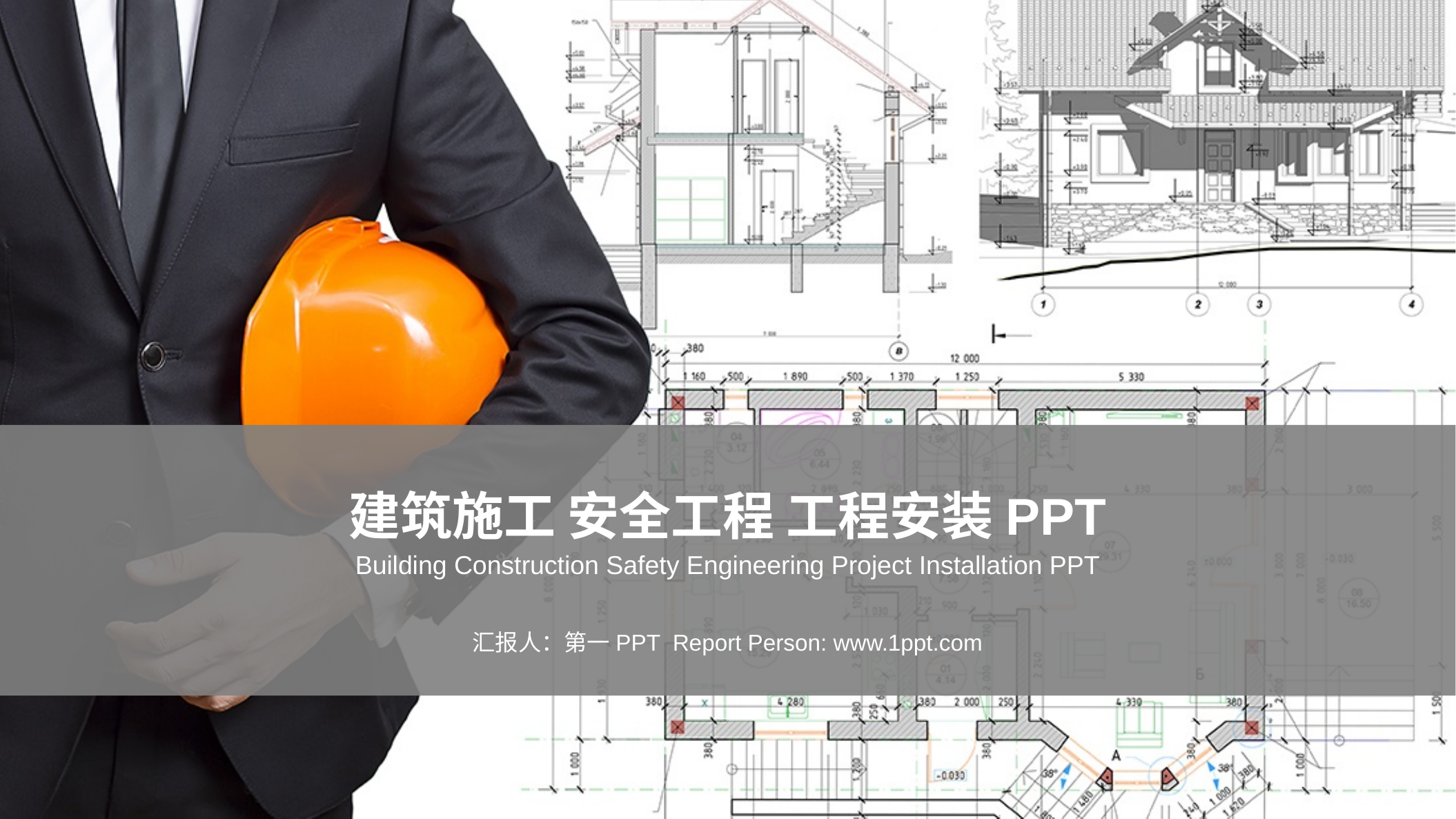

建筑施工 安全工程 工程安装PPT
Building Construction Safety Engineering Project Installation PPT
汇报人：第一PPT  Report Person: www.1ppt.com